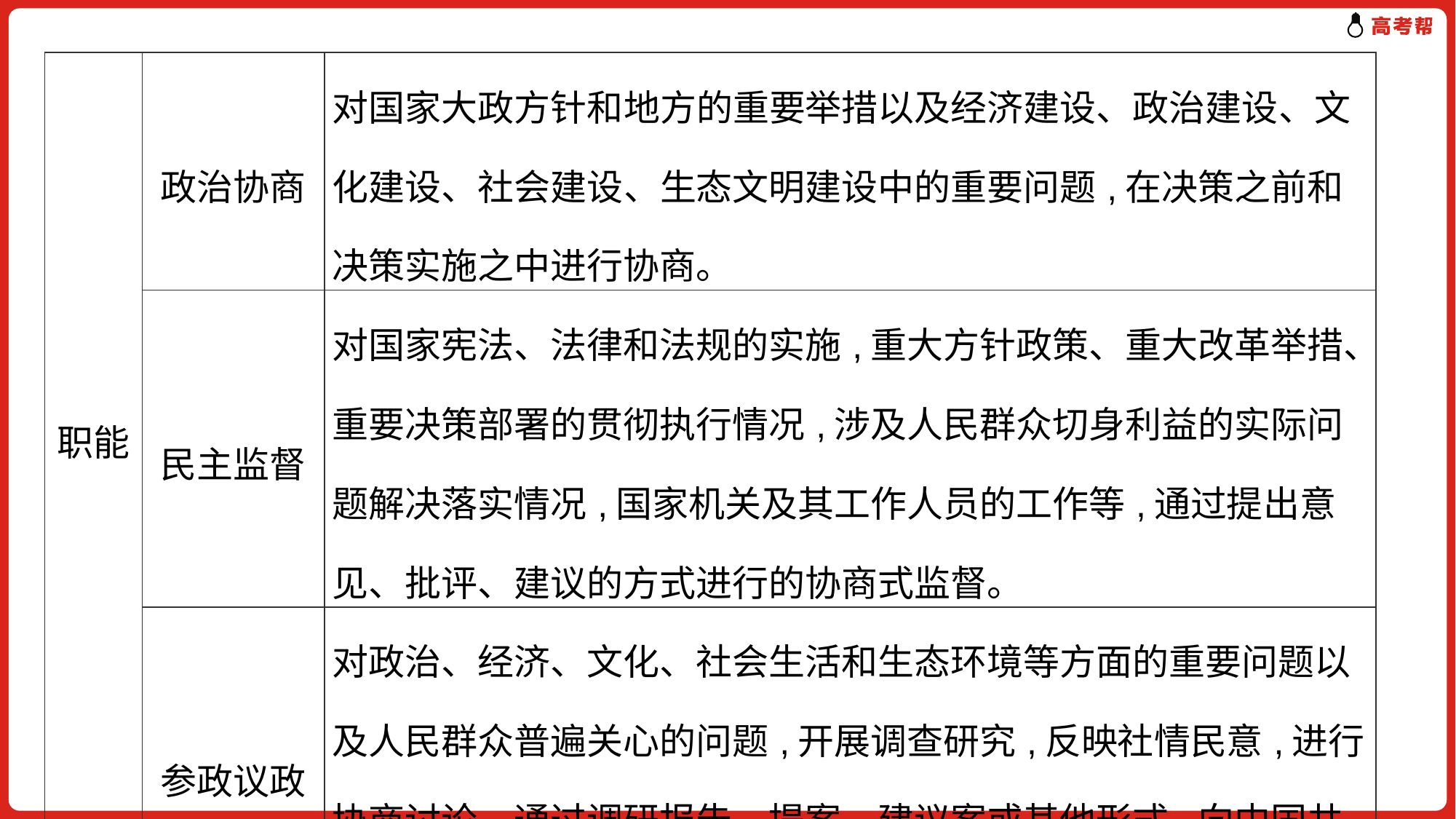

| 职能 | 政治协商 | 对国家大政方针和地方的重要举措以及经济建设、政治建设、文化建设、社会建设、生态文明建设中的重要问题,在决策之前和决策实施之中进行协商。 |  |
| --- | --- | --- | --- |
|  | 民主监督 | 对国家宪法、法律和法规的实施,重大方针政策、重大改革举措、重要决策部署的贯彻执行情况,涉及人民群众切身利益的实际问题解决落实情况,国家机关及其工作人员的工作等,通过提出意见、批评、建议的方式进行的协商式监督。 |  |
|  | 参政议政 | 对政治、经济、文化、社会生活和生态环境等方面的重要问题以及人民群众普遍关心的问题,开展调查研究,反映社情民意,进行协商讨论。通过调研报告、提案、建议案或其他形式,向中国共产党和国家机关提出意见和建议。 |  |